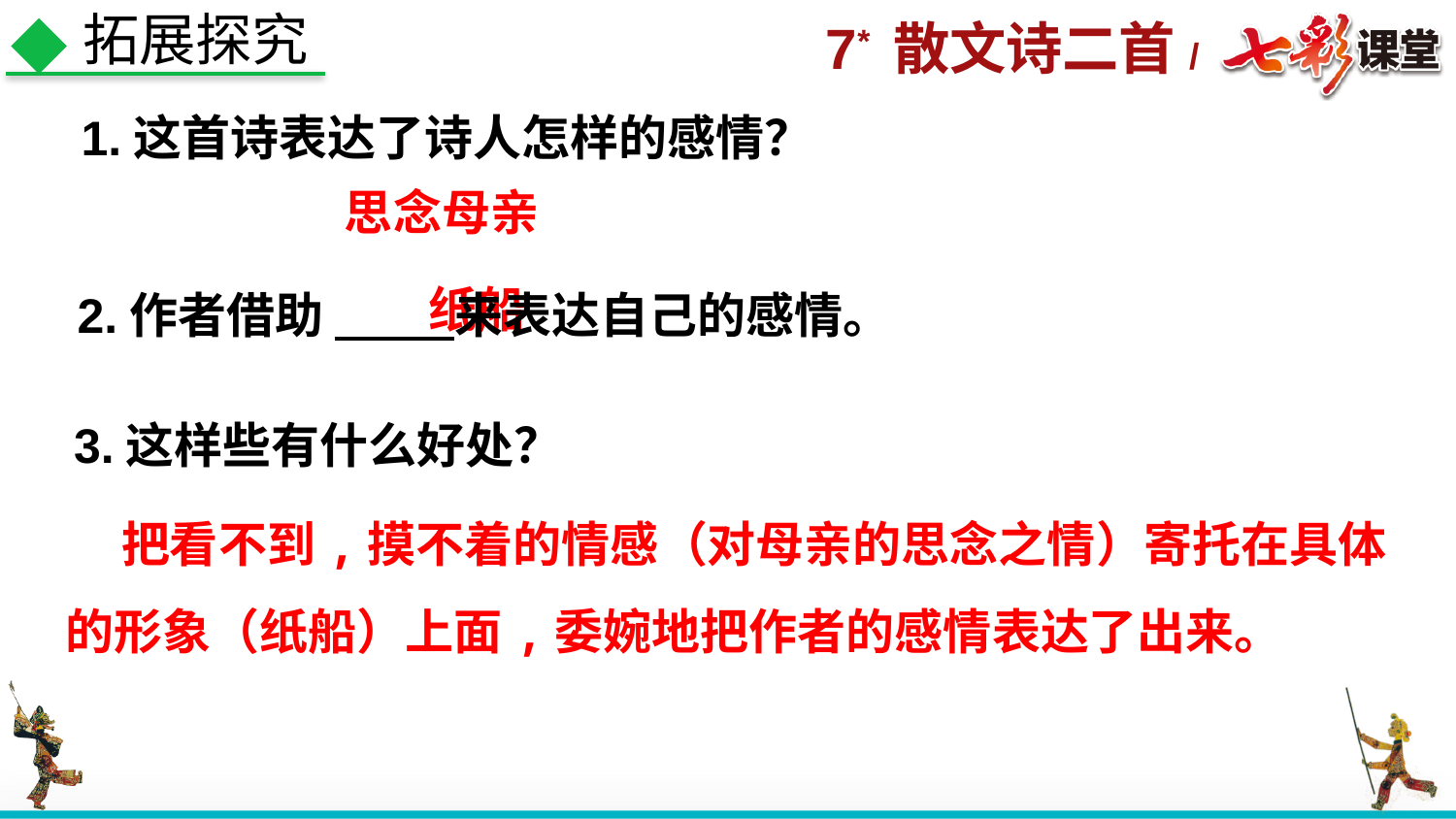

拓展探究

1.这首诗表达了诗人怎样的感情？
思念母亲
纸船
2.作者借助            来表达自己的感情。
3.这样些有什么好处？
    把看不到,摸不着的情感（对母亲的思念之情）寄托在具体的形象（纸船）上面,委婉地把作者的感情表达了出来。